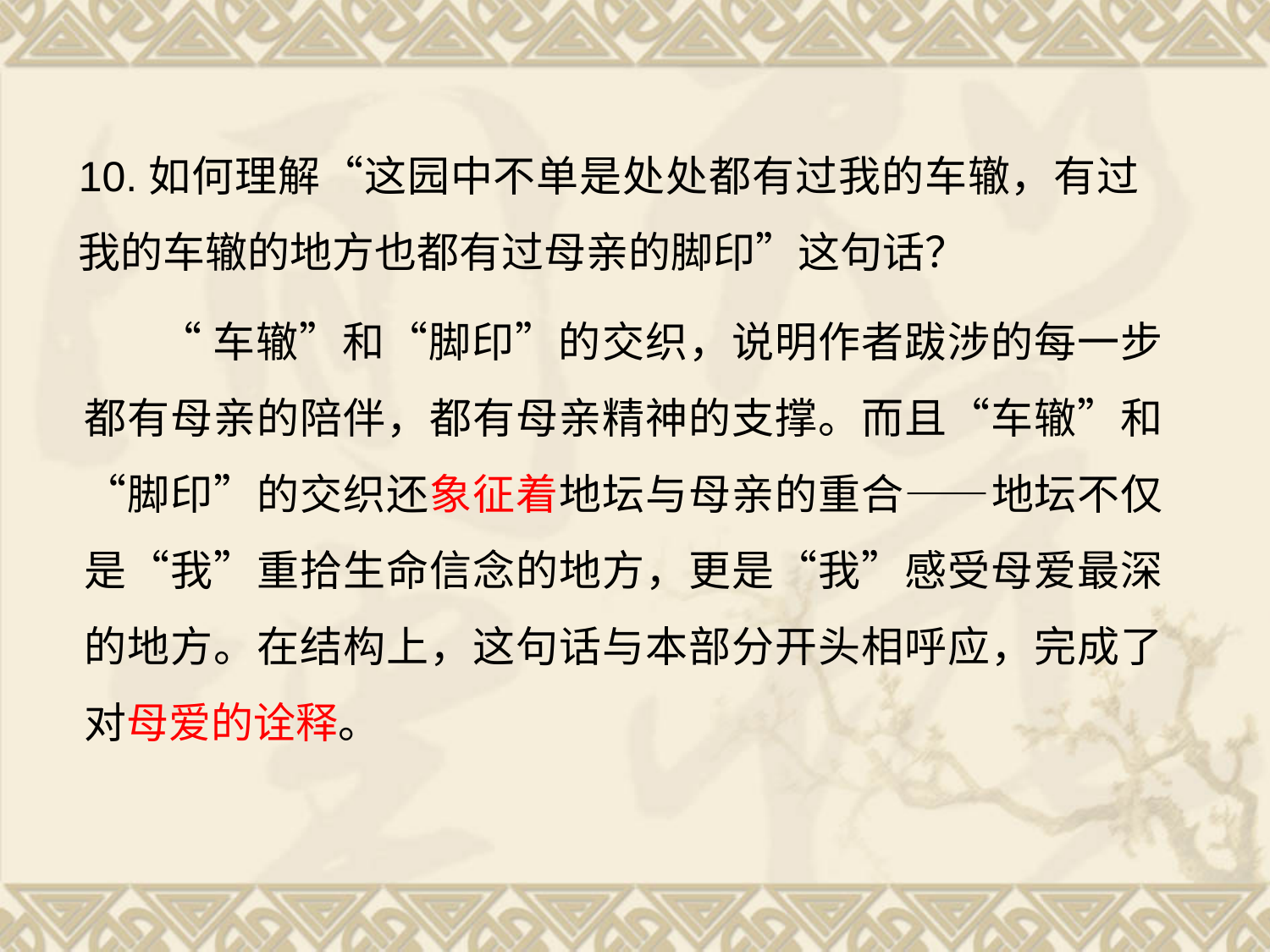

10.如何理解“这园中不单是处处都有过我的车辙，有过我的车辙的地方也都有过母亲的脚印”这句话？
“车辙”和“脚印”的交织，说明作者跋涉的每一步都有母亲的陪伴，都有母亲精神的支撑。而且“车辙”和“脚印”的交织还象征着地坛与母亲的重合——地坛不仅是“我”重拾生命信念的地方，更是“我”感受母爱最深的地方。在结构上，这句话与本部分开头相呼应，完成了对母爱的诠释。